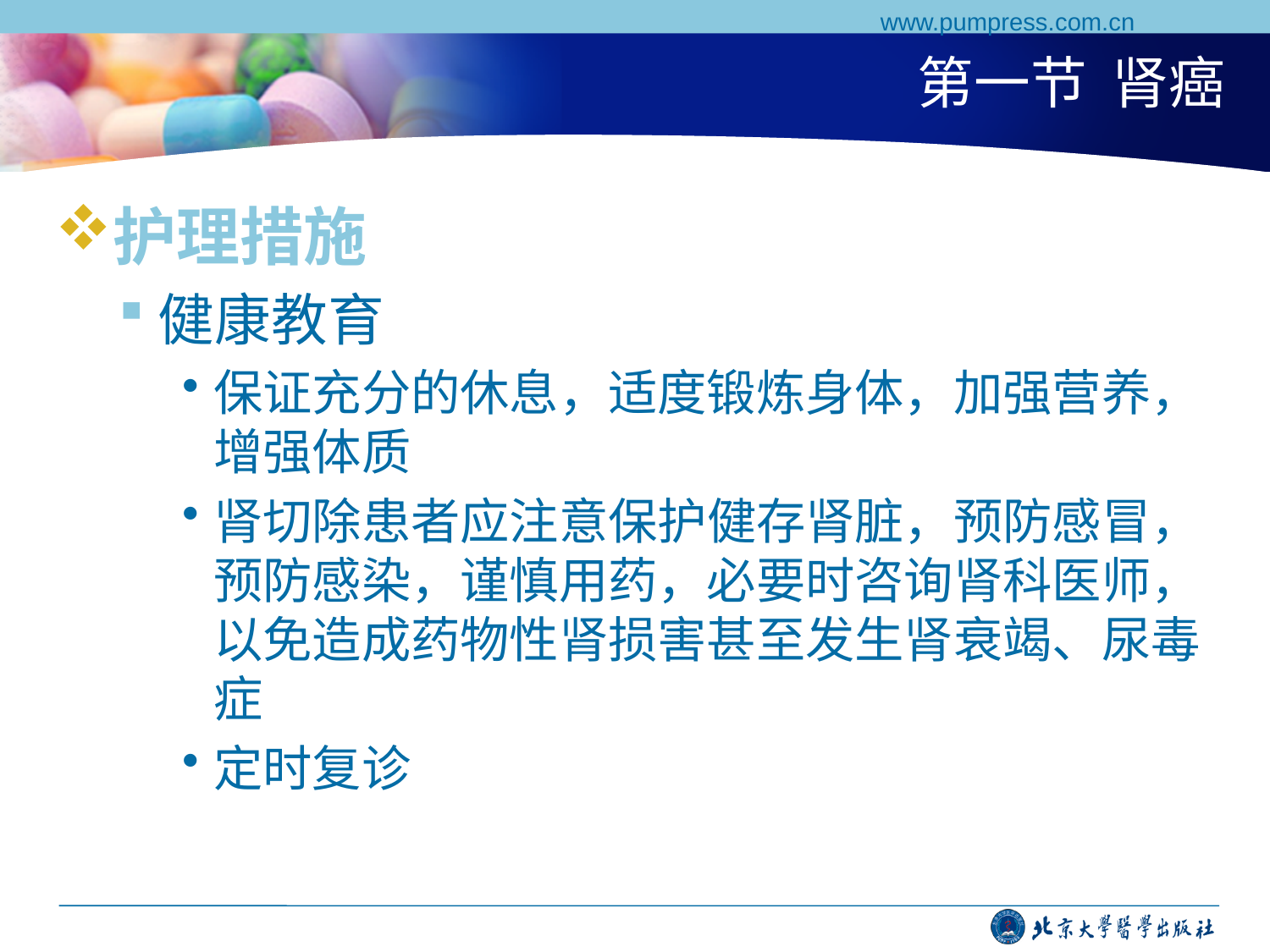

www.pumpress.com.cn
# 第一节  肾癌
护理措施
健康教育
保证充分的休息，适度锻炼身体，加强营养，增强体质
肾切除患者应注意保护健存肾脏，预防感冒，预防感染，谨慎用药，必要时咨询肾科医师，以免造成药物性肾损害甚至发生肾衰竭、尿毒症
定时复诊